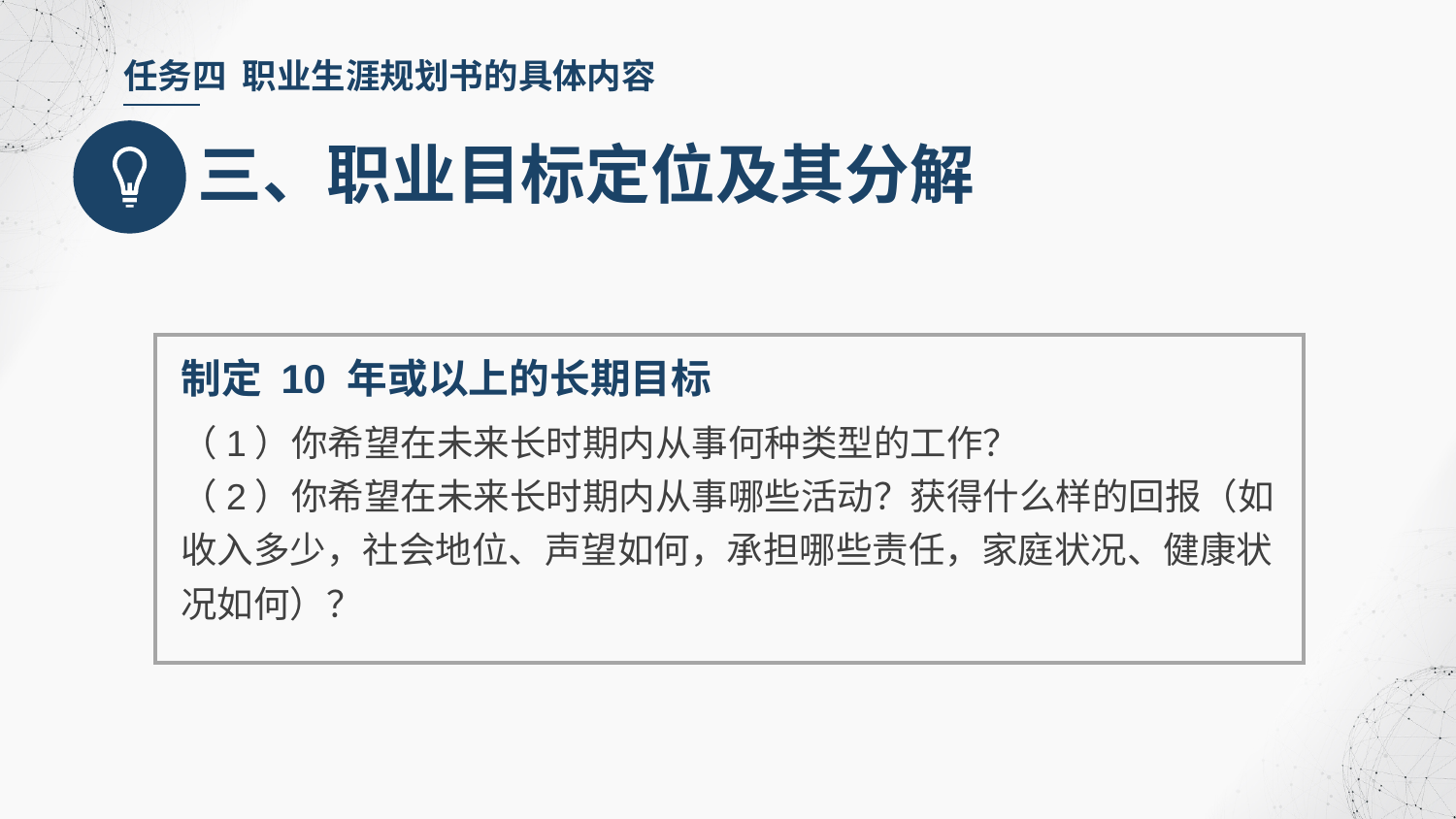

任务四  职业生涯规划书的具体内容

三、职业目标定位及其分解

制定 10 年或以上的长期目标
（1）你希望在未来长时期内从事何种类型的工作？
（2）你希望在未来长时期内从事哪些活动？获得什么样的回报（如收入多少，社会地位、声望如何，承担哪些责任，家庭状况、健康状况如何）？